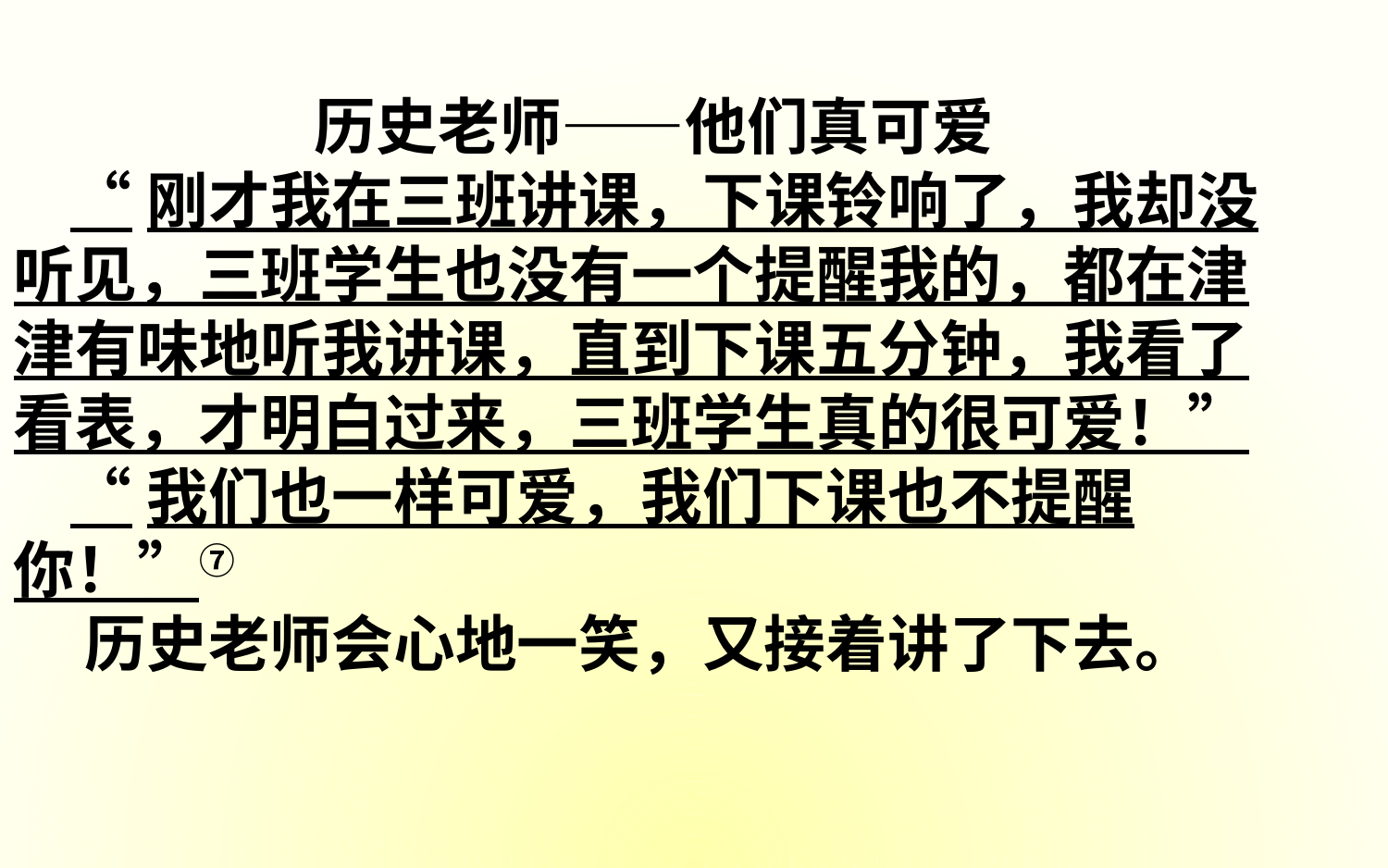

历史老师——他们真可爱
    “刚才我在三班讲课，下课铃响了，我却没听见，三班学生也没有一个提醒我的，都在津津有味地听我讲课，直到下课五分钟，我看了看表，才明白过来，三班学生真的很可爱！”
    “我们也一样可爱，我们下课也不提醒你！”⑦
    历史老师会心地一笑，又接着讲了下去。